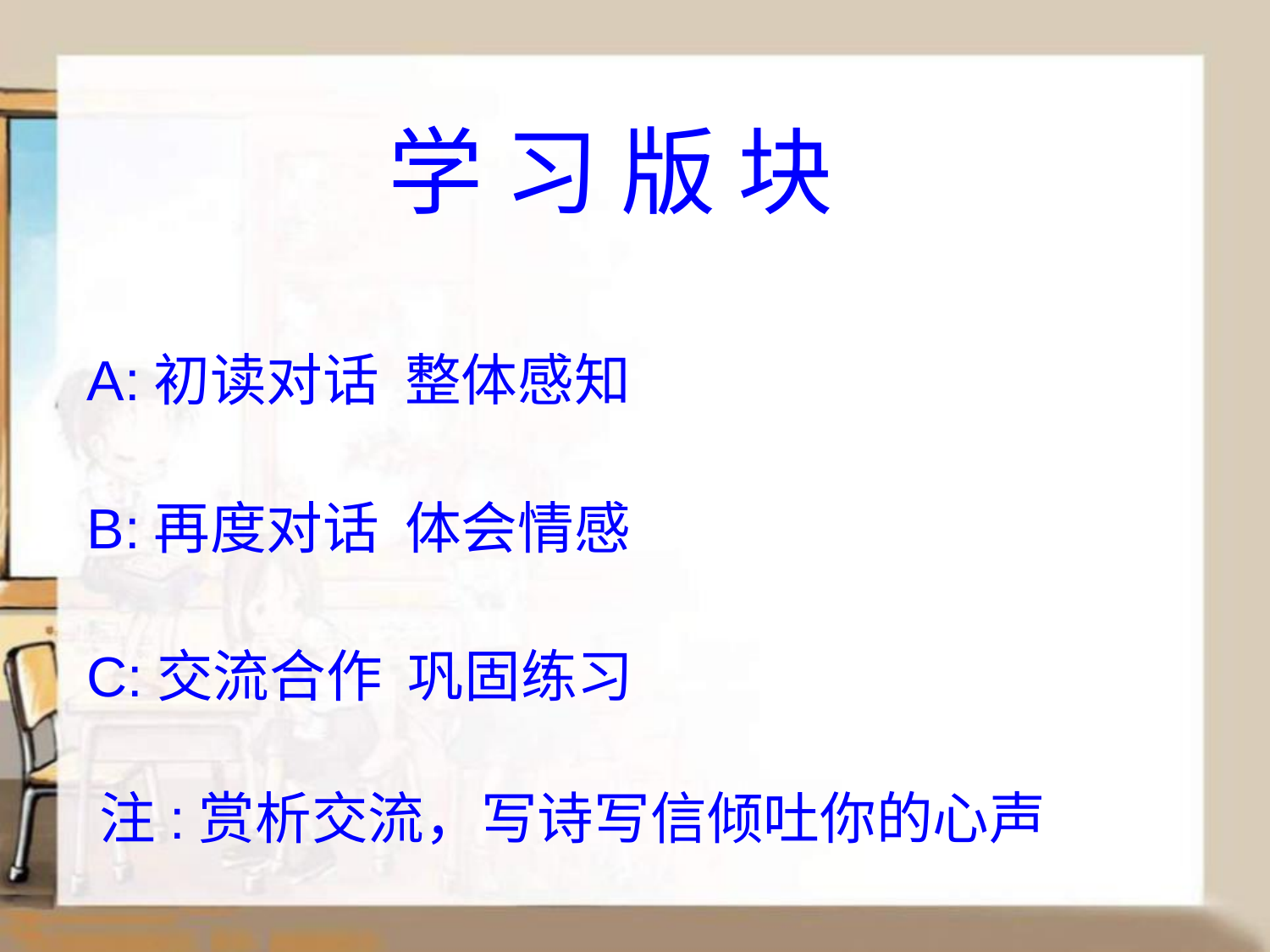

学 习 版 块
A:初读对话  整体感知
B:再度对话  体会情感
C:交流合作  巩固练习
注:赏析交流，写诗写信倾吐你的心声